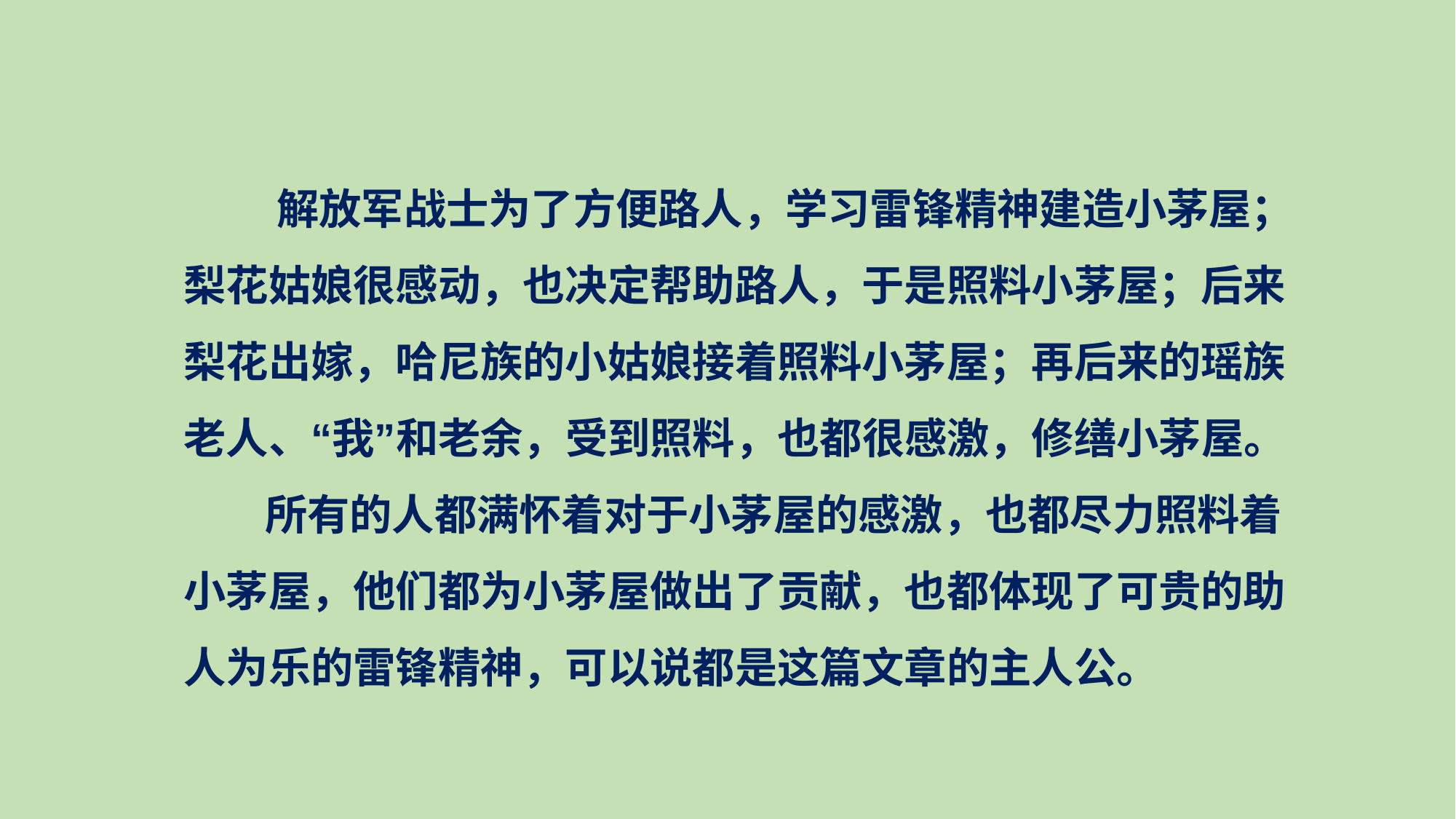

解放军战士为了方便路人，学习雷锋精神建造小茅屋；梨花姑娘很感动，也决定帮助路人，于是照料小茅屋；后来梨花出嫁，哈尼族的小姑娘接着照料小茅屋；再后来的瑶族老人、“我”和老余，受到照料，也都很感激，修缮小茅屋。
      所有的人都满怀着对于小茅屋的感激，也都尽力照料着小茅屋，他们都为小茅屋做出了贡献，也都体现了可贵的助人为乐的雷锋精神，可以说都是这篇文章的主人公。